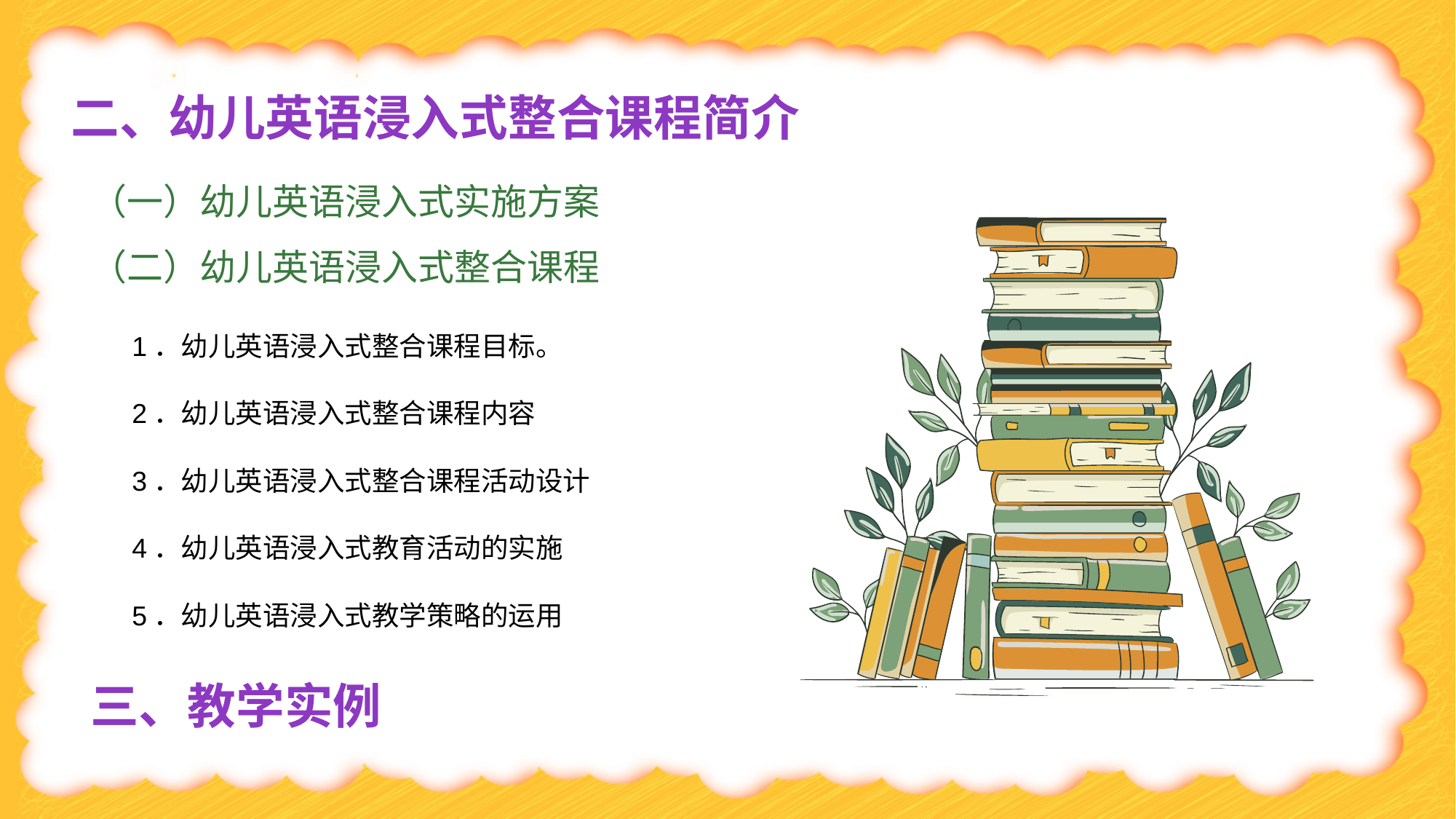

二、幼儿英语浸入式整合课程简介

（一）幼儿英语浸入式实施方案
（二）幼儿英语浸入式整合课程

1．幼儿英语浸入式整合课程目标。
2．幼儿英语浸入式整合课程内容
3．幼儿英语浸入式整合课程活动设计
4．幼儿英语浸入式教育活动的实施
5．幼儿英语浸入式教学策略的运用
三、教学实例